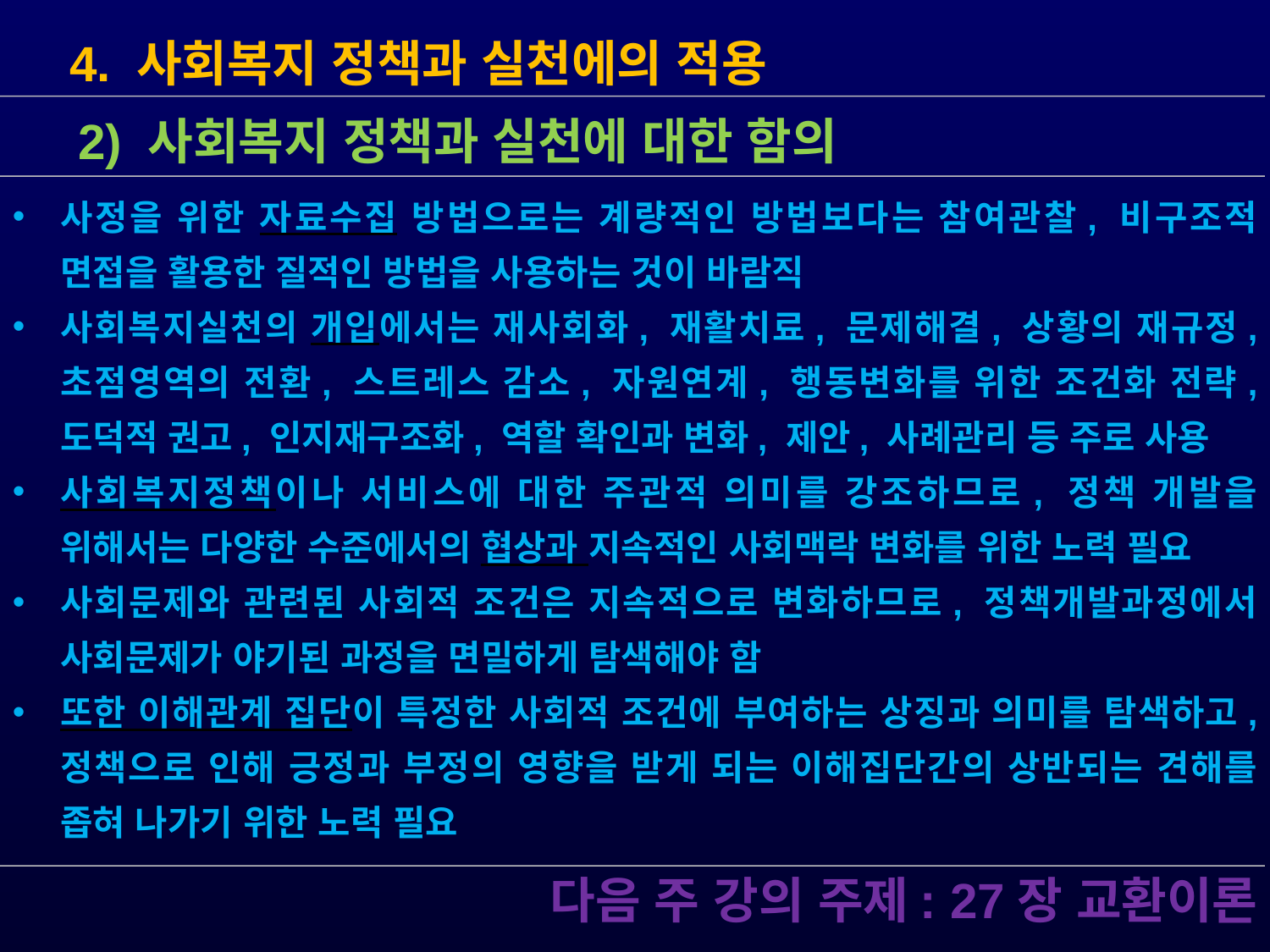

4. 사회복지 정책과 실천에의 적용

사정을 위한 자료수집 방법으로는 계량적인 방법보다는 참여관찰, 비구조적 면접을 활용한 질적인 방법을 사용하는 것이 바람직
사회복지실천의 개입에서는 재사회화, 재활치료, 문제해결, 상황의 재규정, 초점영역의 전환, 스트레스 감소, 자원연계, 행동변화를 위한 조건화 전략, 도덕적 권고, 인지재구조화, 역할 확인과 변화, 제안, 사례관리 등 주로 사용
사회복지정책이나 서비스에 대한 주관적 의미를 강조하므로, 정책 개발을 위해서는 다양한 수준에서의 협상과 지속적인 사회맥락 변화를 위한 노력 필요
사회문제와 관련된 사회적 조건은 지속적으로 변화하므로, 정책개발과정에서 사회문제가 야기된 과정을 면밀하게 탐색해야 함
또한 이해관계 집단이 특정한 사회적 조건에 부여하는 상징과 의미를 탐색하고, 정책으로 인해 긍정과 부정의 영향을 받게 되는 이해집단간의 상반되는 견해를 좁혀 나가기 위한 노력 필요
  2) 사회복지 정책과 실천에 대한 함의

 다음 주 강의 주제: 27장 교환이론